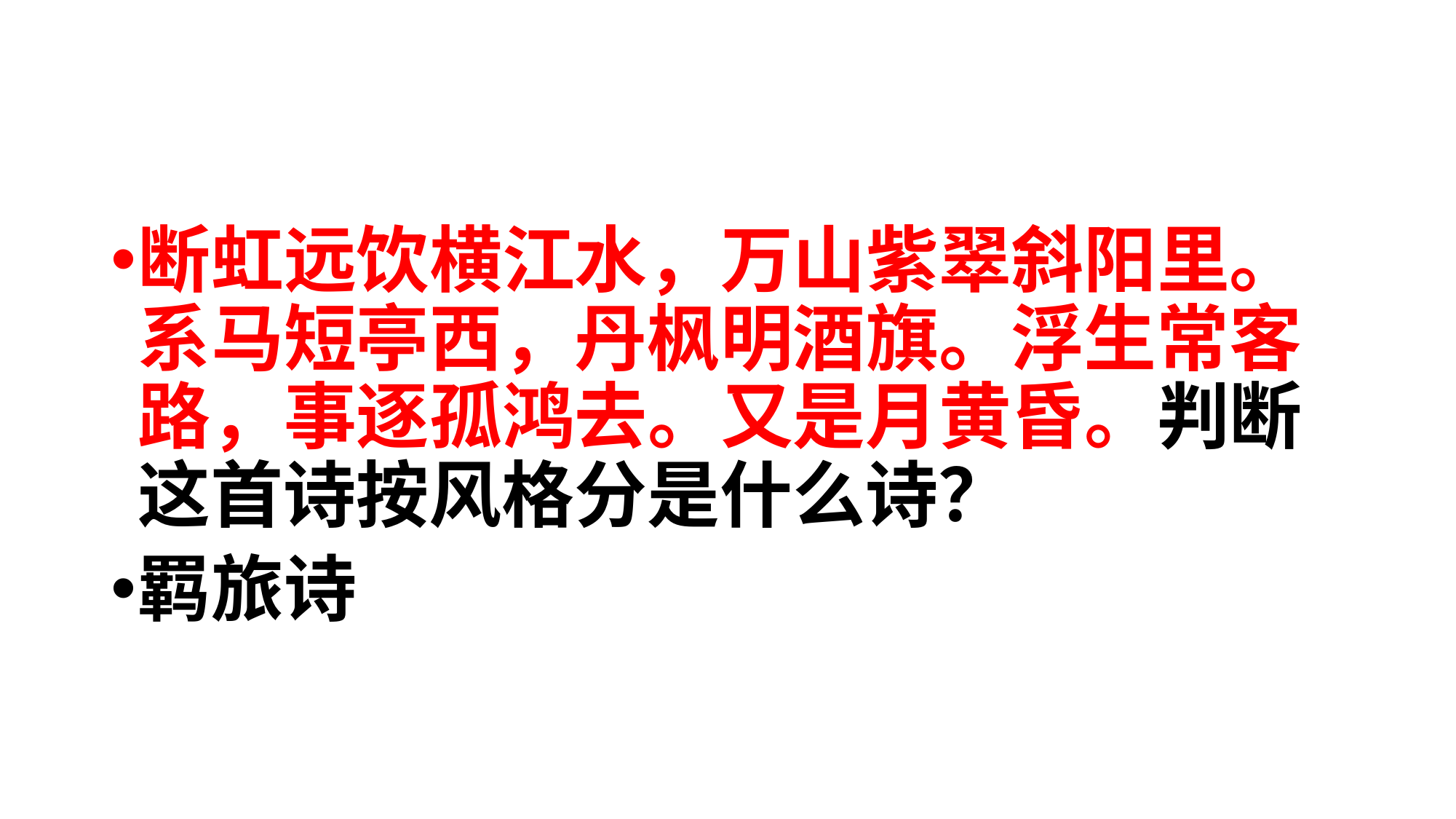

#
断虹远饮横江水，万山紫翠斜阳里。系马短亭西，丹枫明酒旗。浮生常客路，事逐孤鸿去。又是月黄昏。判断这首诗按风格分是什么诗？
羁旅诗